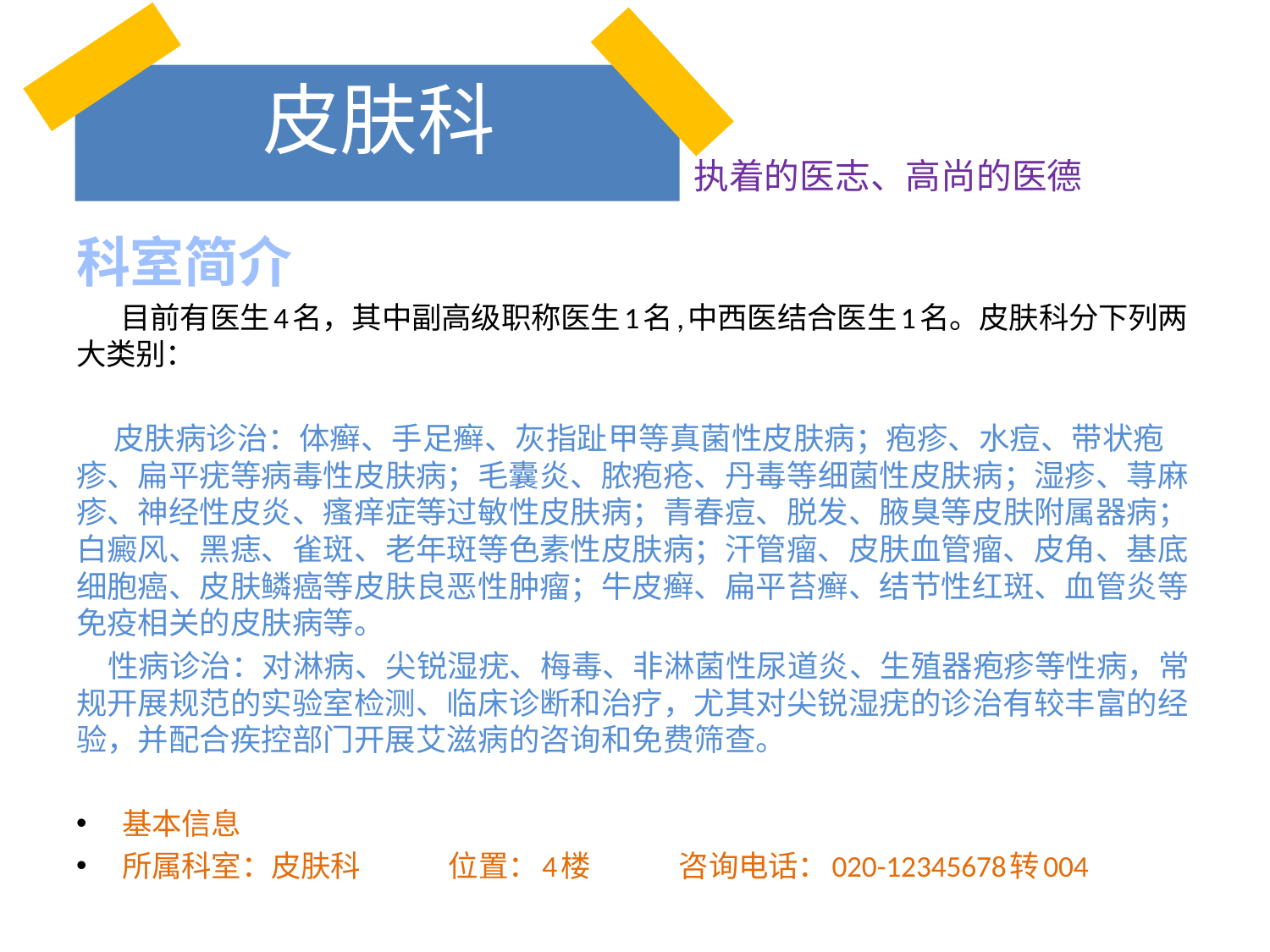

# 皮肤科

执着的医志、高尚的医德
科室简介
      目前有医生4名，其中副高级职称医生1名,中西医结合医生1名。皮肤科分下列两大类别：

     皮肤病诊治：体癣、手足癣、灰指趾甲等真菌性皮肤病；疱疹、水痘、带状疱疹、扁平疣等病毒性皮肤病；毛囊炎、脓疱疮、丹毒等细菌性皮肤病；湿疹、荨麻疹、神经性皮炎、瘙痒症等过敏性皮肤病；青春痘、脱发、腋臭等皮肤附属器病；白癜风、黑痣、雀斑、老年斑等色素性皮肤病；汗管瘤、皮肤血管瘤、皮角、基底细胞癌、皮肤鳞癌等皮肤良恶性肿瘤；牛皮癣、扁平苔癣、结节性红斑、血管炎等免疫相关的皮肤病等。
    性病诊治：对淋病、尖锐湿疣、梅毒、非淋菌性尿道炎、生殖器疱疹等性病，常规开展规范的实验室检测、临床诊断和治疗，尤其对尖锐湿疣的诊治有较丰富的经验，并配合疾控部门开展艾滋病的咨询和免费筛查。

基本信息
所属科室：皮肤科             位置：4楼             咨询电话：020-12345678转004